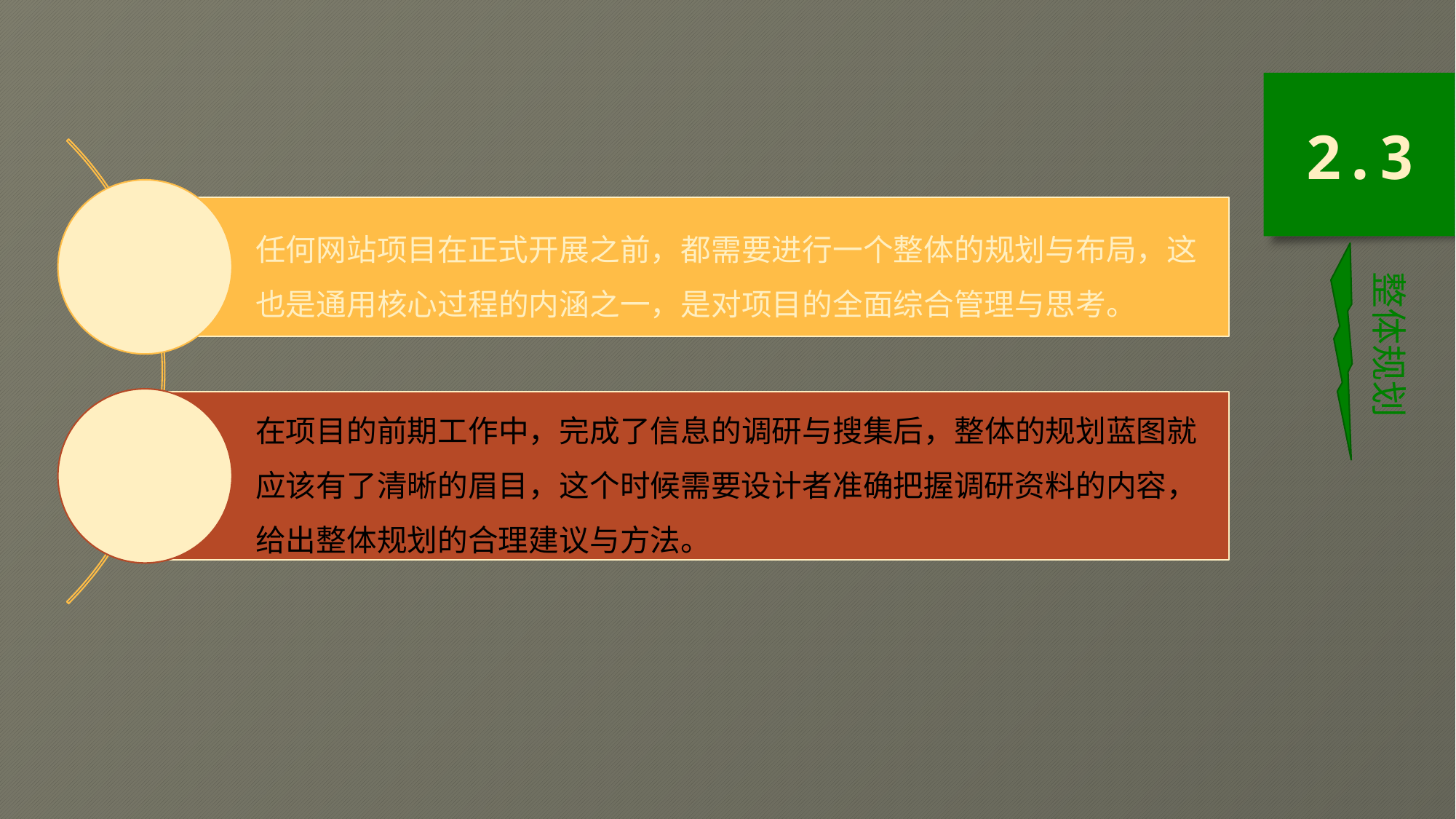

2.3
任何网站项目在正式开展之前，都需要进行一个整体的规划与布局，这也是通用核心过程的内涵之一，是对项目的全面综合管理与思考。
在项目的前期工作中，完成了信息的调研与搜集后，整体的规划蓝图就应该有了清晰的眉目，这个时候需要设计者准确把握调研资料的内容，给出整体规划的合理建议与方法。

整体规划